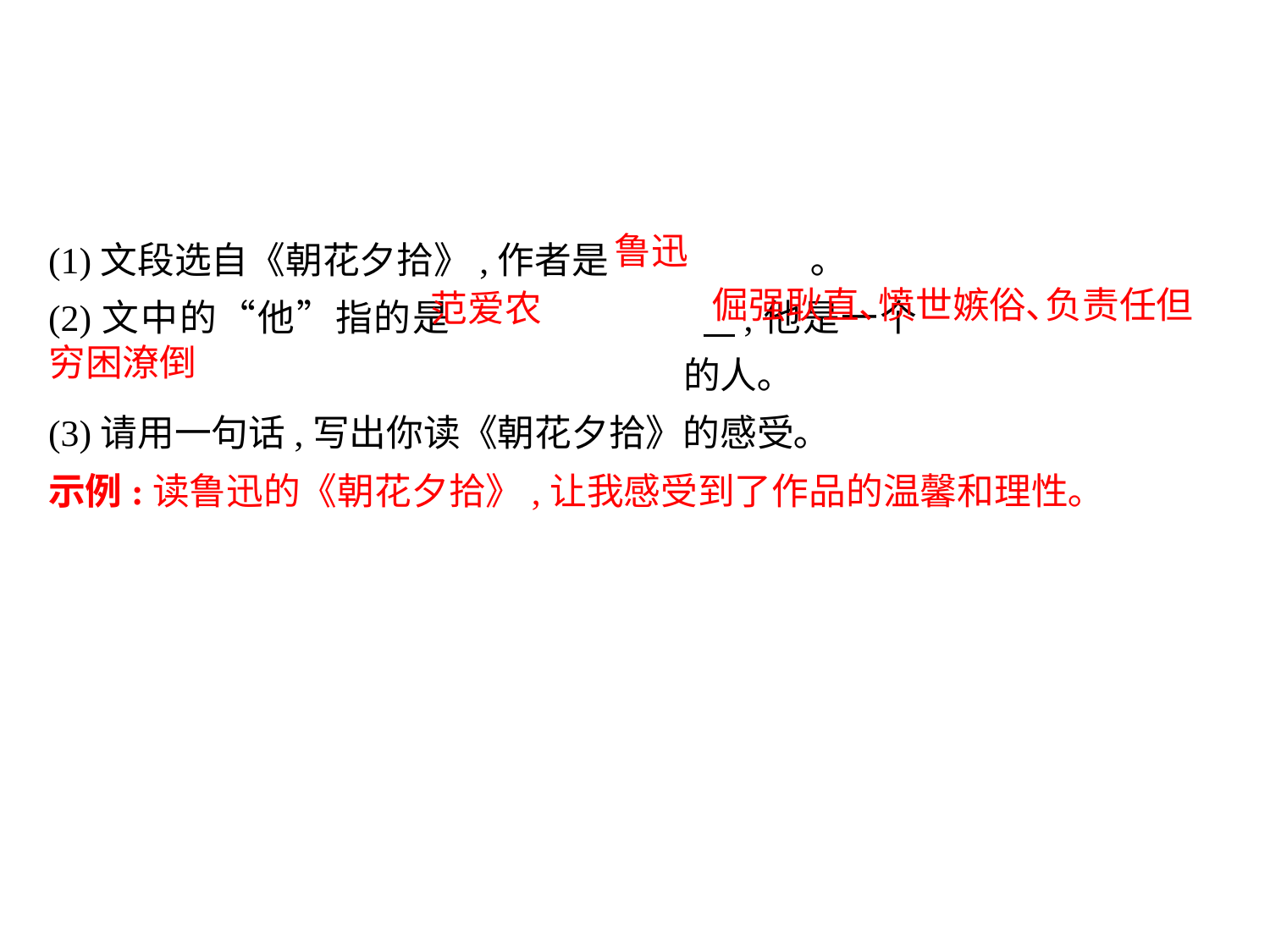

(1)文段选自《朝花夕拾》,作者是		｡
(2)文中的“他”指的是		   ,他是一个								的人｡
(3)请用一句话,写出你读《朝花夕拾》的感受｡
示例:读鲁迅的《朝花夕拾》,让我感受到了作品的温馨和理性｡
鲁迅
倔强耿直､愤世嫉俗､负责任但
范爱农
穷困潦倒